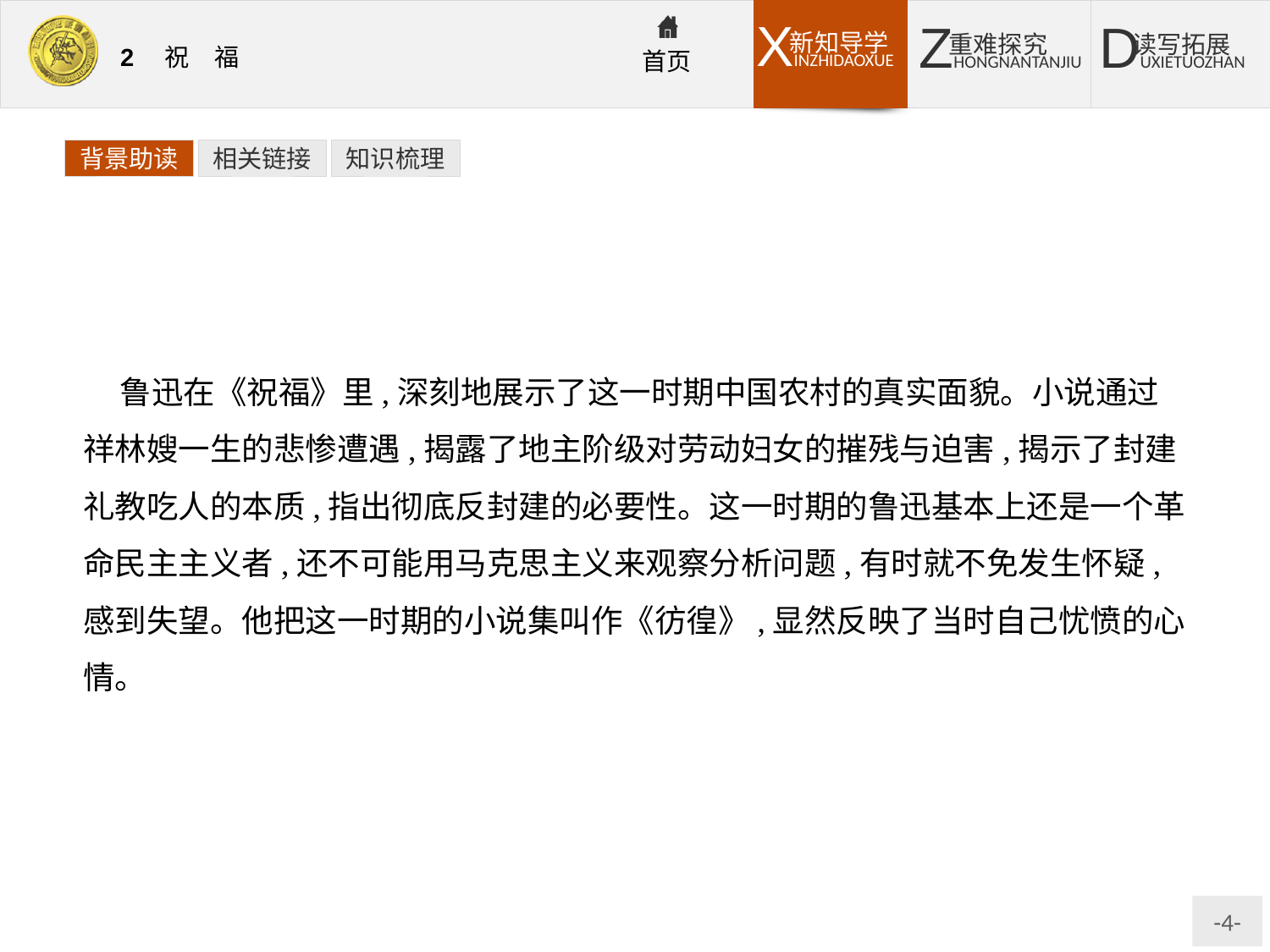

背景助读
相关链接
知识梳理
鲁迅在《祝福》里,深刻地展示了这一时期中国农村的真实面貌。小说通过祥林嫂一生的悲惨遭遇,揭露了地主阶级对劳动妇女的摧残与迫害,揭示了封建礼教吃人的本质,指出彻底反封建的必要性。这一时期的鲁迅基本上还是一个革命民主主义者,还不可能用马克思主义来观察分析问题,有时就不免发生怀疑,感到失望。他把这一时期的小说集叫作《彷徨》,显然反映了当时自己忧愤的心情。